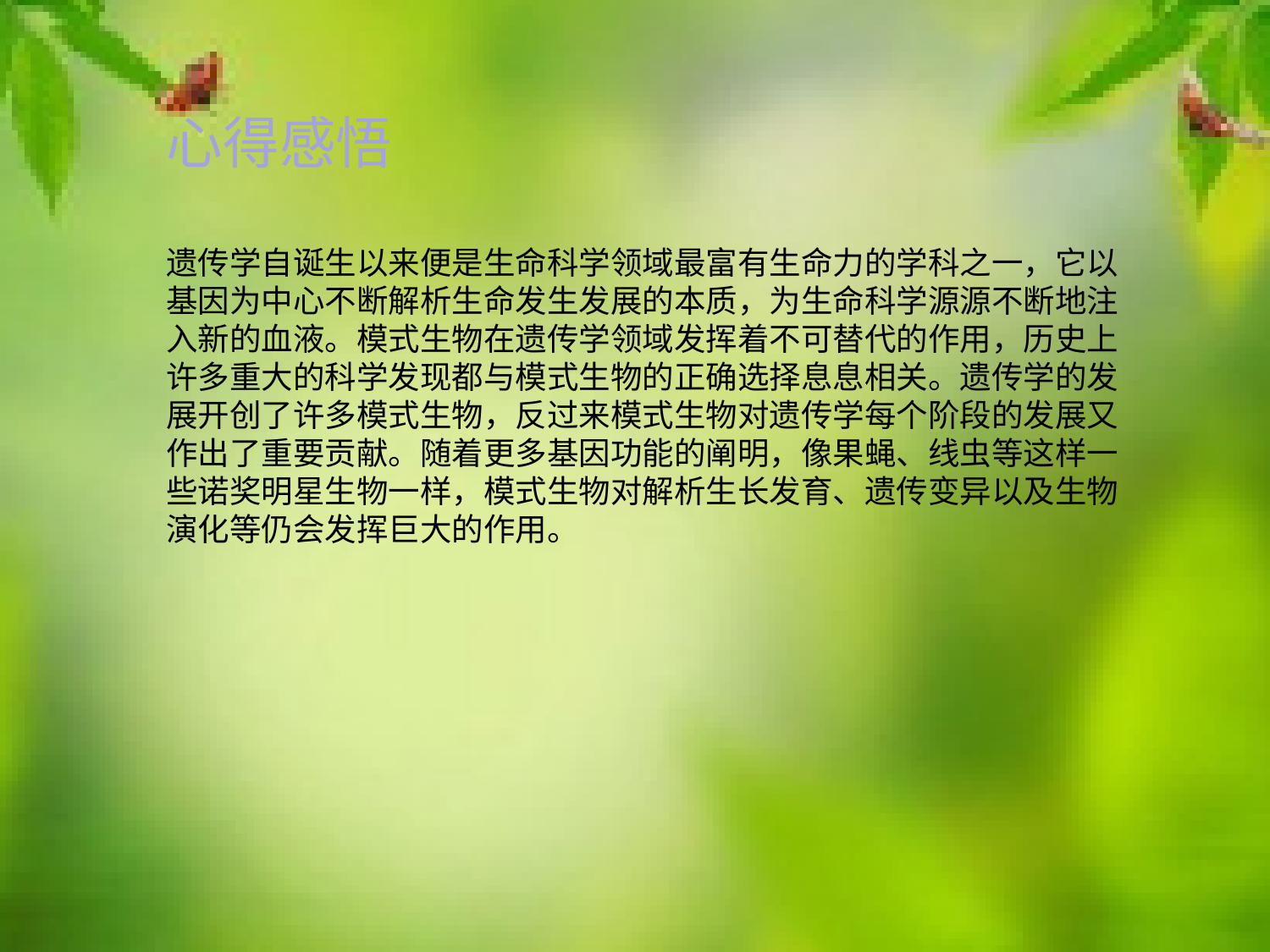

心得感悟

遗传学自诞生以来便是生命科学领域最富有生命力的学科之一，它以基因为中心不断解析生命发生发展的本质，为生命科学源源不断地注入新的血液。模式生物在遗传学领域发挥着不可替代的作用，历史上许多重大的科学发现都与模式生物的正确选择息息相关。遗传学的发展开创了许多模式生物，反过来模式生物对遗传学每个阶段的发展又作出了重要贡献。随着更多基因功能的阐明，像果蝇、线虫等这样一些诺奖明星生物一样，模式生物对解析生长发育、遗传变异以及生物演化等仍会发挥巨大的作用。